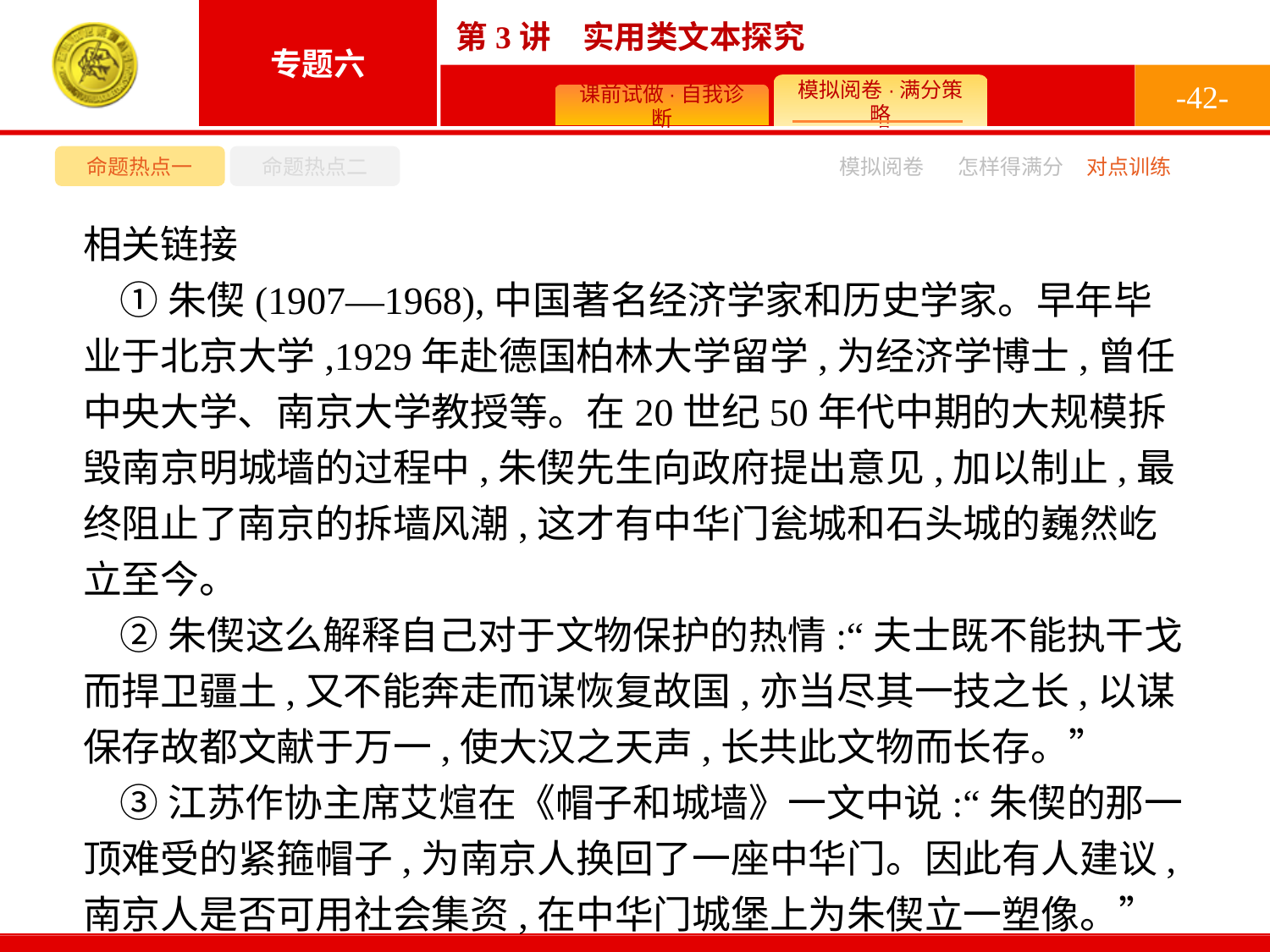

-42-
命题热点一
命题热点二
模拟阅卷
怎样得满分
对点训练
相关链接
①朱偰(1907—1968),中国著名经济学家和历史学家。早年毕业于北京大学,1929年赴德国柏林大学留学,为经济学博士,曾任中央大学、南京大学教授等。在20世纪50年代中期的大规模拆毁南京明城墙的过程中,朱偰先生向政府提出意见,加以制止,最终阻止了南京的拆墙风潮,这才有中华门瓮城和石头城的巍然屹立至今。
②朱偰这么解释自己对于文物保护的热情:“夫士既不能执干戈而捍卫疆土,又不能奔走而谋恢复故国,亦当尽其一技之长,以谋保存故都文献于万一,使大汉之天声,长共此文物而长存。”
③江苏作协主席艾煊在《帽子和城墙》一文中说:“朱偰的那一顶难受的紧箍帽子,为南京人换回了一座中华门。因此有人建议,南京人是否可用社会集资,在中华门城堡上为朱偰立一塑像。”